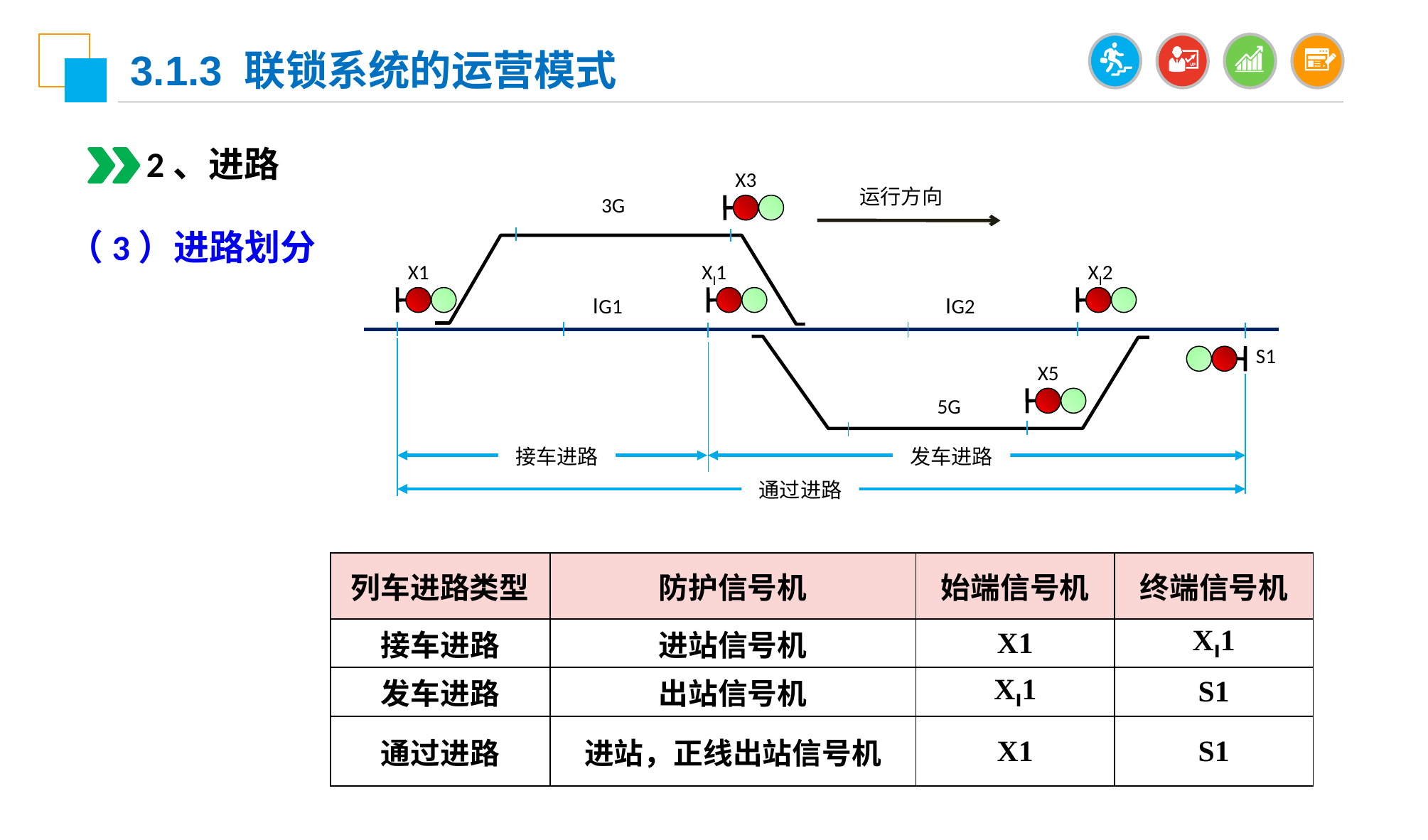

3.1.3 联锁系统的运营模式
2、进路

X3
运行方向
3G

X1
XⅠ1
XⅠ2

ⅠG1

ⅠG2

S1

X5

5G

接车进路
发车进路

通过进路

（3）进路划分
| 列车进路类型 | 防护信号机 | 始端信号机 | 终端信号机 |
| --- | --- | --- | --- |
| 接车进路 | 进站信号机 | X1 | XⅠ1 |
| 发车进路 | 出站信号机 | XⅠ1 | S1 |
| 通过进路 | 进站，正线出站信号机 | X1 | S1 |